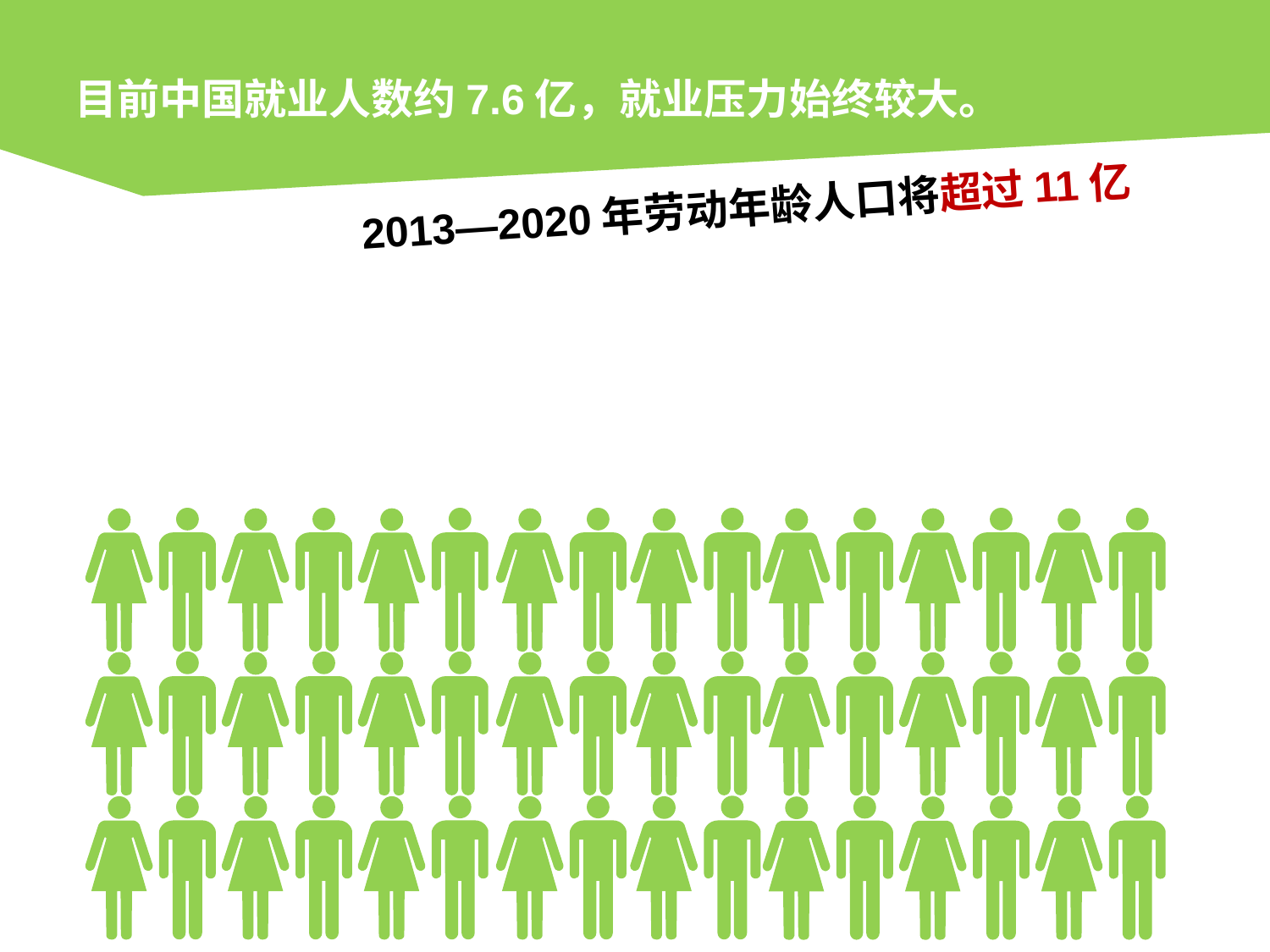

目前中国就业人数约7.6亿，就业压力始终较大。
2013—2020年劳动年龄人口将超过11亿
1 100 000 000
,
,
,